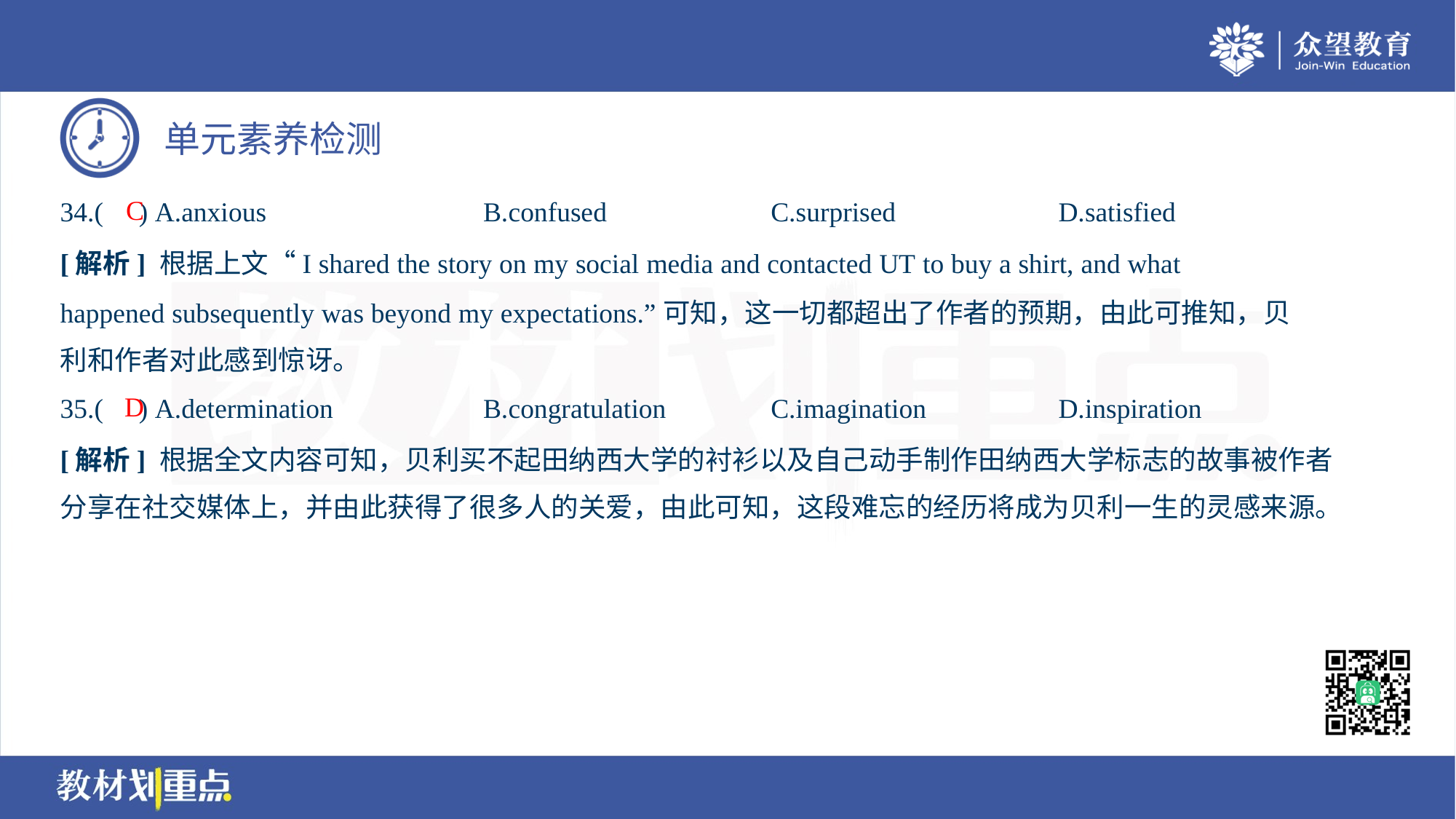

C
34.(     ) A.anxious	B.confused	C.surprised	D.satisfied
[解析] 根据上文“I shared the story on my social media and contacted UT to buy a shirt, and what
happened subsequently was beyond my expectations.”可知，这一切都超出了作者的预期，由此可推知，贝
利和作者对此感到惊讶。
D
35.(     ) A.determination	B.congratulation	C.imagination	D.inspiration
[解析] 根据全文内容可知，贝利买不起田纳西大学的衬衫以及自己动手制作田纳西大学标志的故事被作者
分享在社交媒体上，并由此获得了很多人的关爱，由此可知，这段难忘的经历将成为贝利一生的灵感来源。